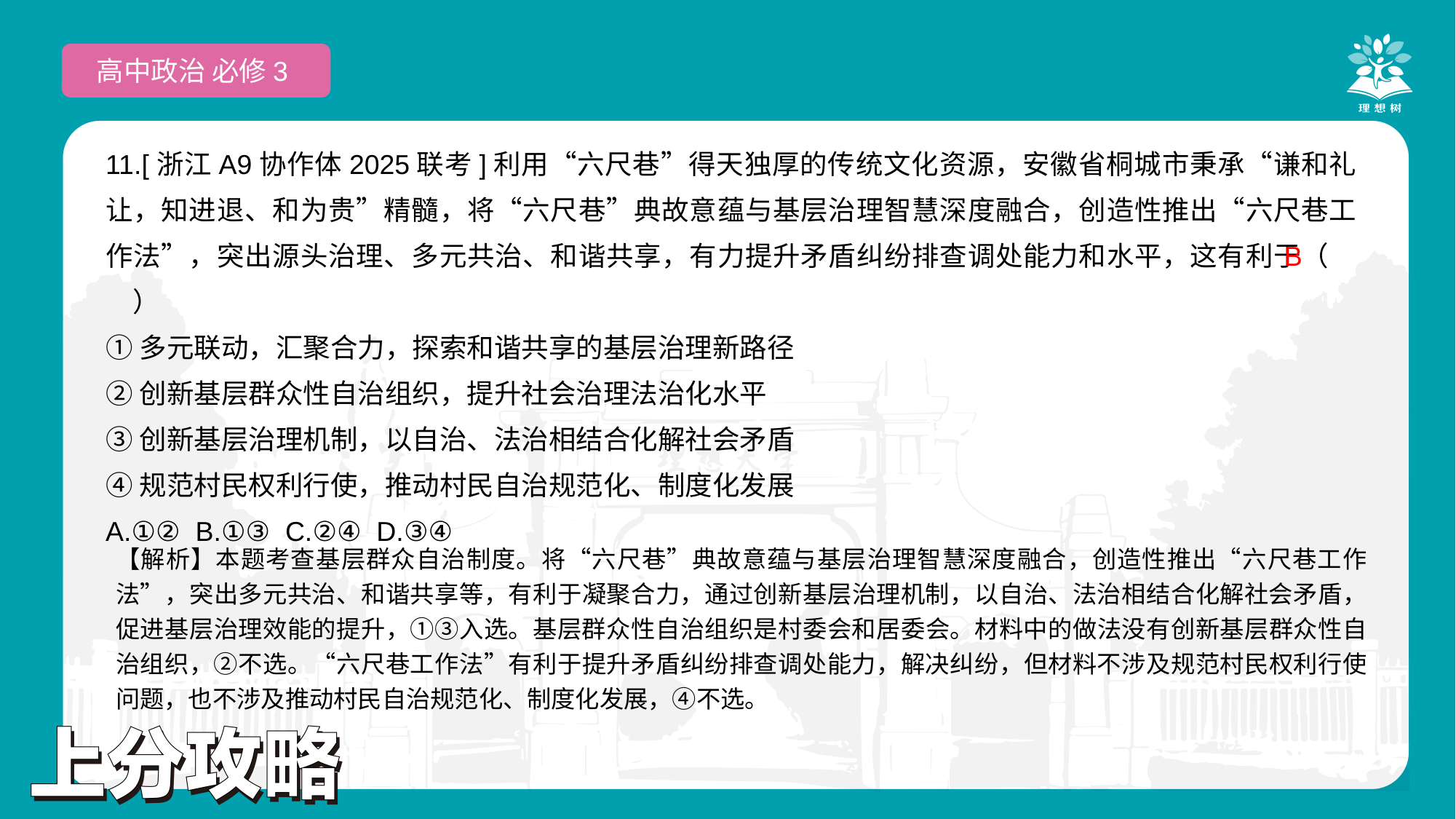

高中政治 必修3
11.[浙江A9协作体2025联考]利用“六尺巷”得天独厚的传统文化资源，安徽省桐城市秉承“谦和礼让，知进退、和为贵”精髓，将“六尺巷”典故意蕴与基层治理智慧深度融合，创造性推出“六尺巷工作法”，突出源头治理、多元共治、和谐共享，有力提升矛盾纠纷排查调处能力和水平，这有利于（　　）
①多元联动，汇聚合力，探索和谐共享的基层治理新路径
②创新基层群众性自治组织，提升社会治理法治化水平
③创新基层治理机制，以自治、法治相结合化解社会矛盾
④规范村民权利行使，推动村民自治规范化、制度化发展
A.①②  B.①③  C.②④  D.③④
 B
【解析】本题考查基层群众自治制度。将“六尺巷”典故意蕴与基层治理智慧深度融合，创造性推出“六尺巷工作法”，突出多元共治、和谐共享等，有利于凝聚合力，通过创新基层治理机制，以自治、法治相结合化解社会矛盾，促进基层治理效能的提升，①③入选。基层群众性自治组织是村委会和居委会。材料中的做法没有创新基层群众性自治组织，②不选。“六尺巷工作法”有利于提升矛盾纠纷排查调处能力，解决纠纷，但材料不涉及规范村民权利行使问题，也不涉及推动村民自治规范化、制度化发展，④不选。